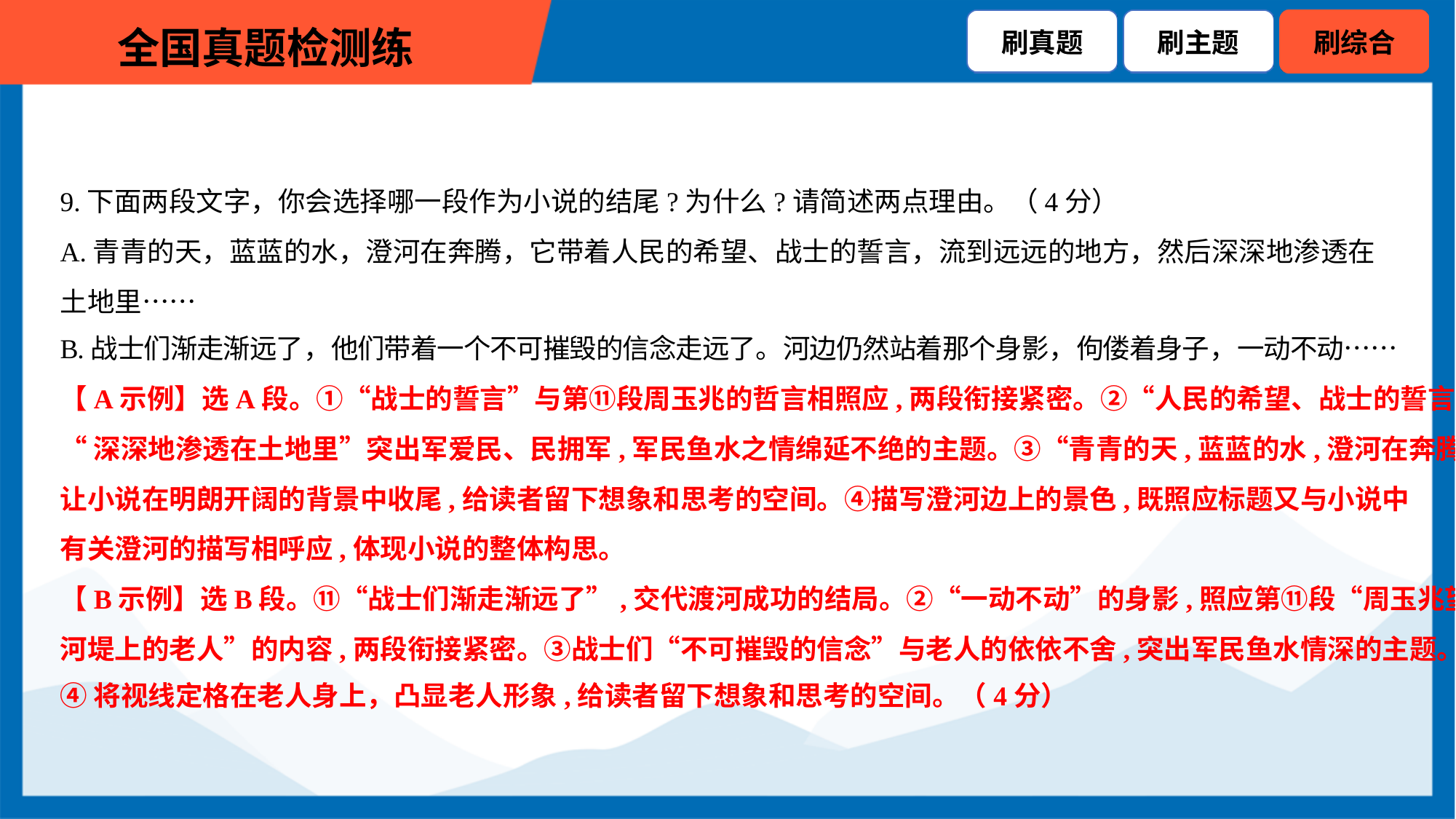

9.下面两段文字，你会选择哪一段作为小说的结尾?为什么?请简述两点理由。（4分）
A.青青的天，蓝蓝的水，澄河在奔腾，它带着人民的希望、战士的誓言，流到远远的地方，然后深深地渗透在
土地里……
B.战士们渐走渐远了，他们带着一个不可摧毁的信念走远了。河边仍然站着那个身影，佝偻着身子，一动不动……
【A示例】选A段。①“战士的誓言”与第⑪段周玉兆的哲言相照应,两段衔接紧密。②“人民的希望、战士的誓言”
“深深地渗透在土地里”突出军爱民、民拥军,军民鱼水之情绵延不绝的主题。③“青青的天,蓝蓝的水,澄河在奔腾”,
让小说在明朗开阔的背景中收尾,给读者留下想象和思考的空间。④描写澄河边上的景色,既照应标题又与小说中
有关澄河的描写相呼应,体现小说的整体构思。
【B示例】选B段。⑪“战士们渐走渐远了”,交代渡河成功的结局。②“一动不动”的身影,照应第⑪段“周玉兆望着
河堤上的老人”的内容,两段衔接紧密。③战士们“不可摧毁的信念”与老人的依依不舍,突出军民鱼水情深的主题。
④将视线定格在老人身上，凸显老人形象,给读者留下想象和思考的空间。（4分）